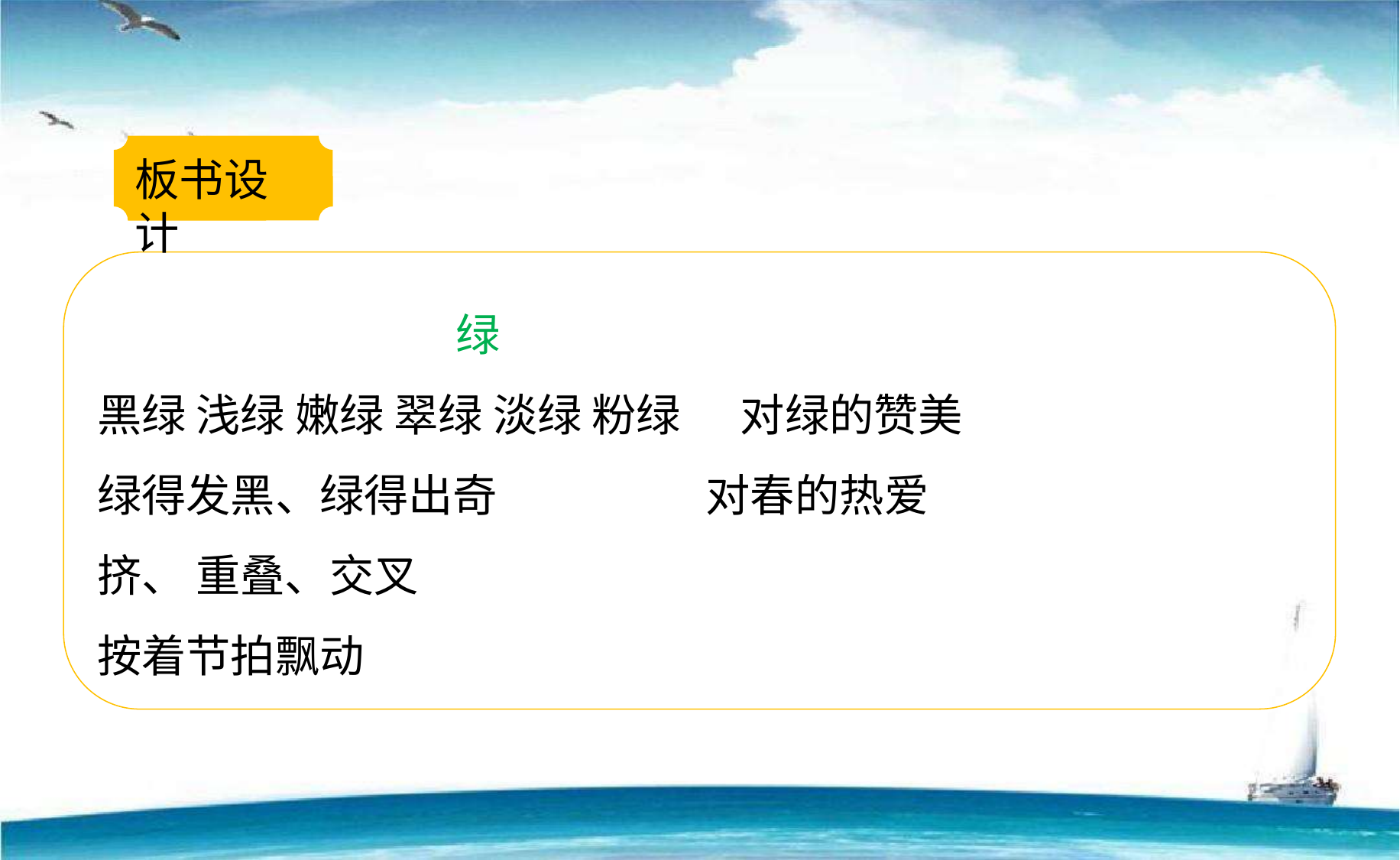

板书设计
                                   绿
黑绿 浅绿 嫩绿 翠绿 淡绿 粉绿      对绿的赞美
绿得发黑、绿得出奇                     对春的热爱
挤、 重叠、交叉
按着节拍飘动